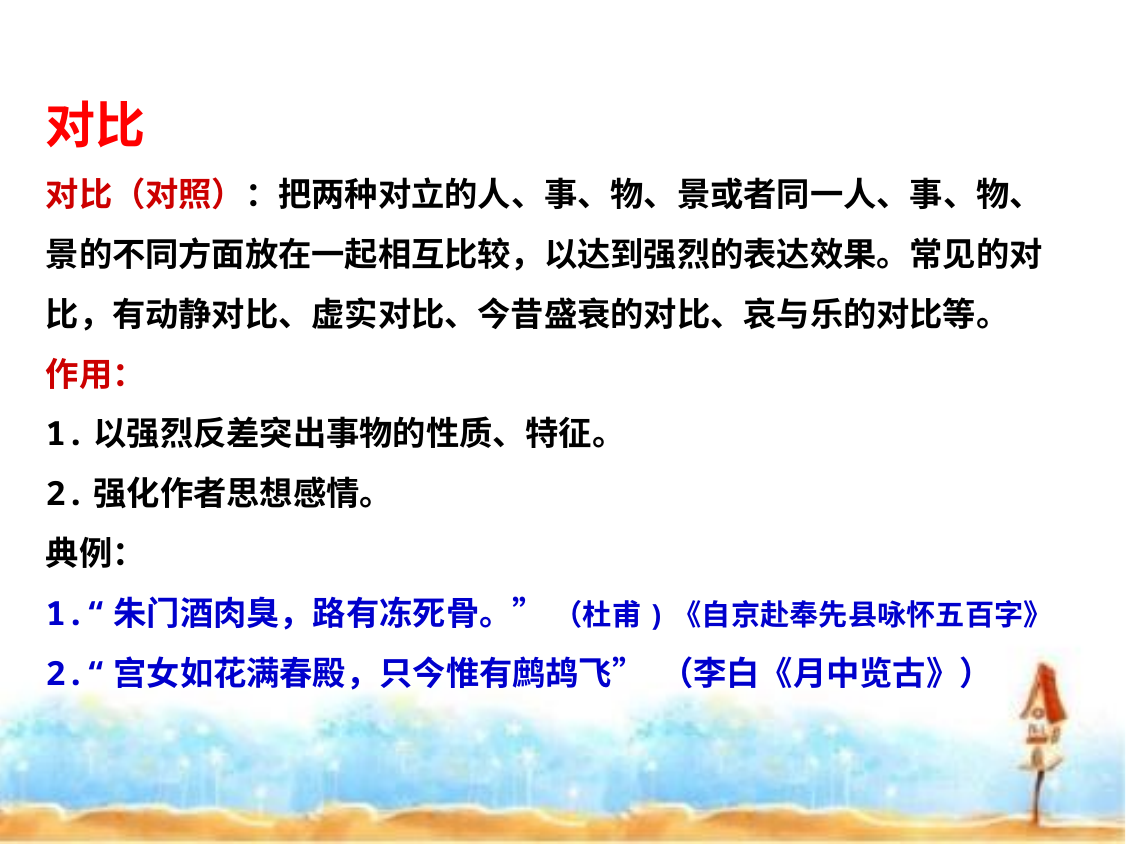

对比
对比（对照）：把两种对立的人、事、物、景或者同一人、事、物、景的不同方面放在一起相互比较，以达到强烈的表达效果。常见的对比，有动静对比、虚实对比、今昔盛衰的对比、哀与乐的对比等。
作用：
1.以强烈反差突出事物的性质、特征。
2.强化作者思想感情。
典例：
1.“朱门酒肉臭，路有冻死骨。” （杜甫)《自京赴奉先县咏怀五百字》
2.“宫女如花满春殿，只今惟有鹧鸪飞”  （李白《月中览古》）